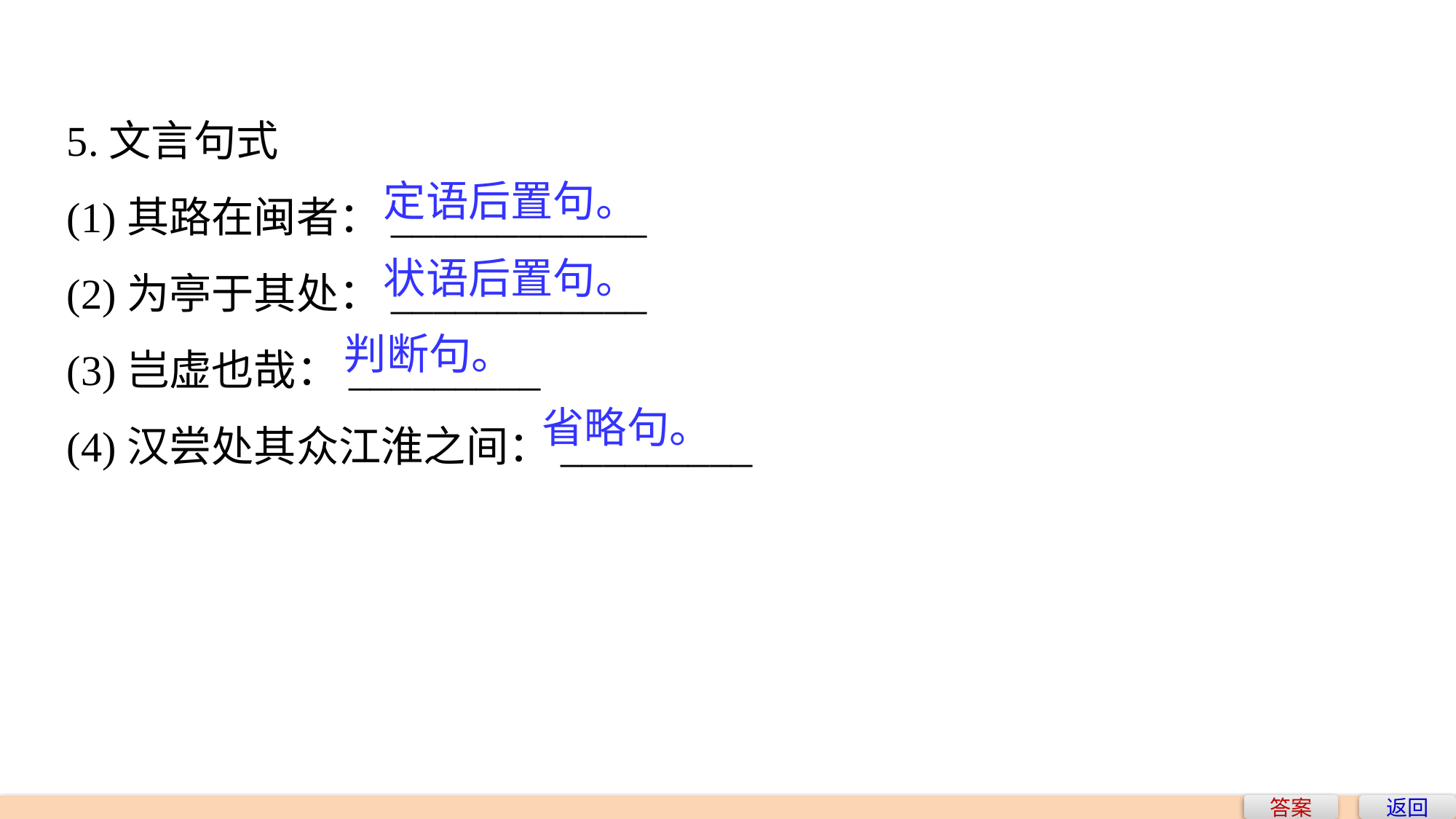

5.文言句式
(1)其路在闽者：____________
(2)为亭于其处：____________
(3)岂虚也哉：_________
(4)汉尝处其众江淮之间：_________
定语后置句。
状语后置句。
判断句。
省略句。
答案
返回